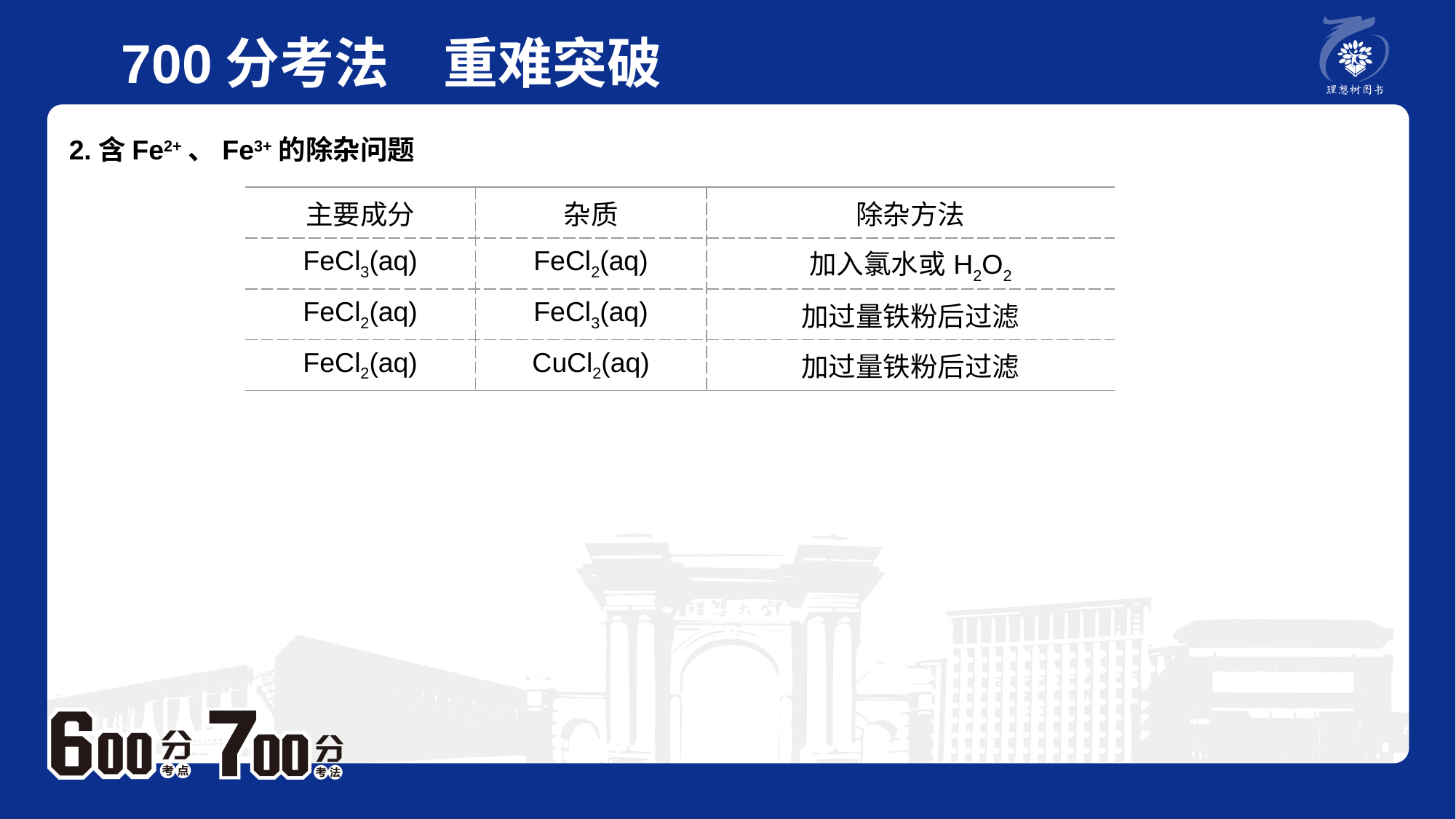

700分考法　重难突破
2.含Fe2+、Fe3+的除杂问题
| 主要成分 | 杂质 | 除杂方法 |
| --- | --- | --- |
| FeCl3(aq) | FeCl2(aq) | 加入氯水或H2O2 |
| FeCl2(aq) | FeCl3(aq) | 加过量铁粉后过滤 |
| FeCl2(aq) | CuCl2(aq) | 加过量铁粉后过滤 |